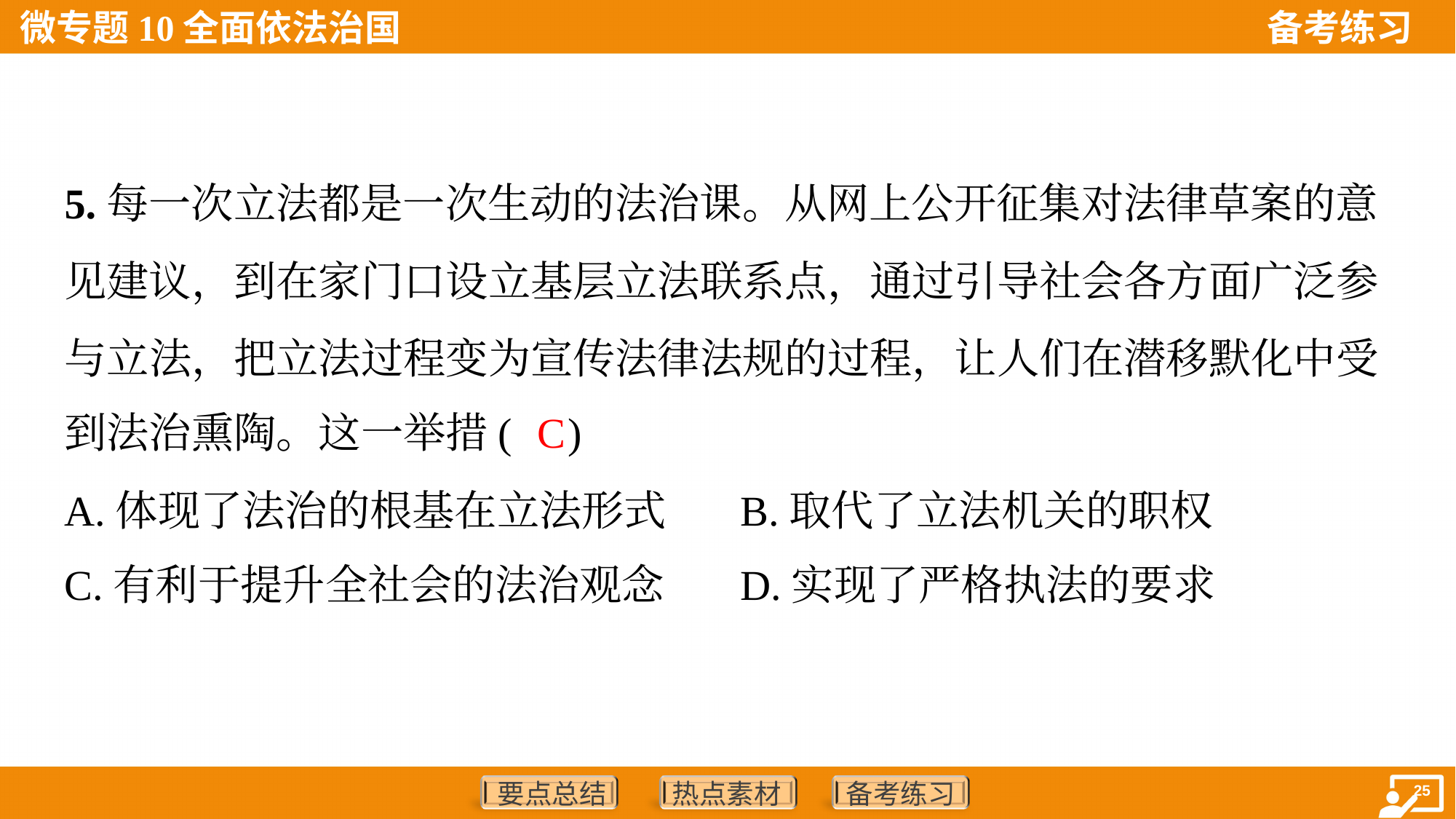

5.每一次立法都是一次生动的法治课。从网上公开征集对法律草案的意
见建议，到在家门口设立基层立法联系点，通过引导社会各方面广泛参
与立法，把立法过程变为宣传法律法规的过程，让人们在潜移默化中受
到法治熏陶。这一举措(     )
C
A.体现了法治的根基在立法形式	B.取代了立法机关的职权
C.有利于提升全社会的法治观念	D.实现了严格执法的要求